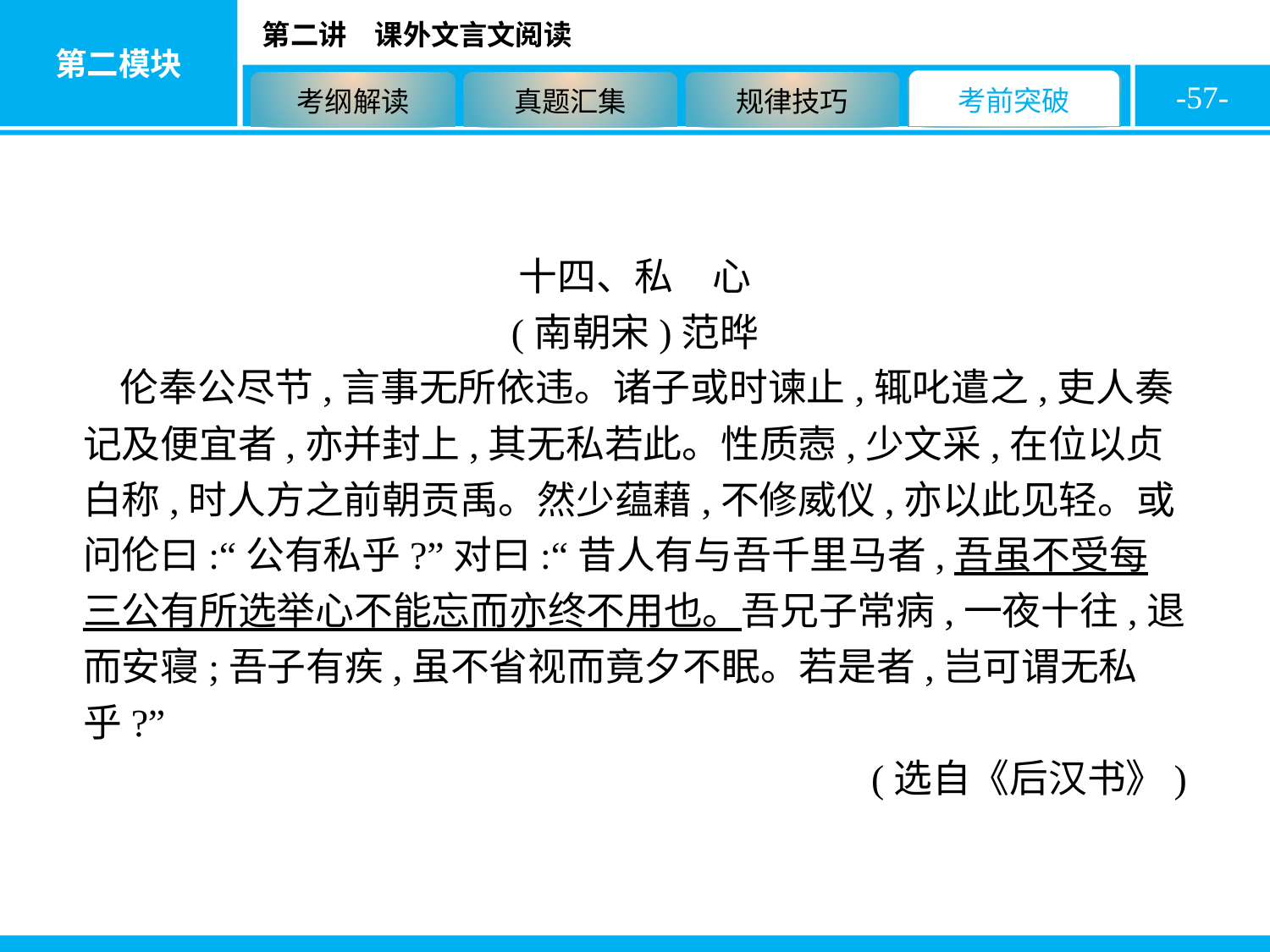

-57-
十四、私　心
(南朝宋)范晔
伦奉公尽节,言事无所依违。诸子或时谏止,辄叱遣之,吏人奏记及便宜者,亦并封上,其无私若此。性质悫,少文采,在位以贞白称,时人方之前朝贡禹。然少蕴藉,不修威仪,亦以此见轻。或问伦曰:“公有私乎?”对曰:“昔人有与吾千里马者,吾虽不受每三公有所选举心不能忘而亦终不用也。吾兄子常病,一夜十往,退而安寝;吾子有疾,虽不省视而竟夕不眠。若是者,岂可谓无私乎?”
(选自《后汉书》)